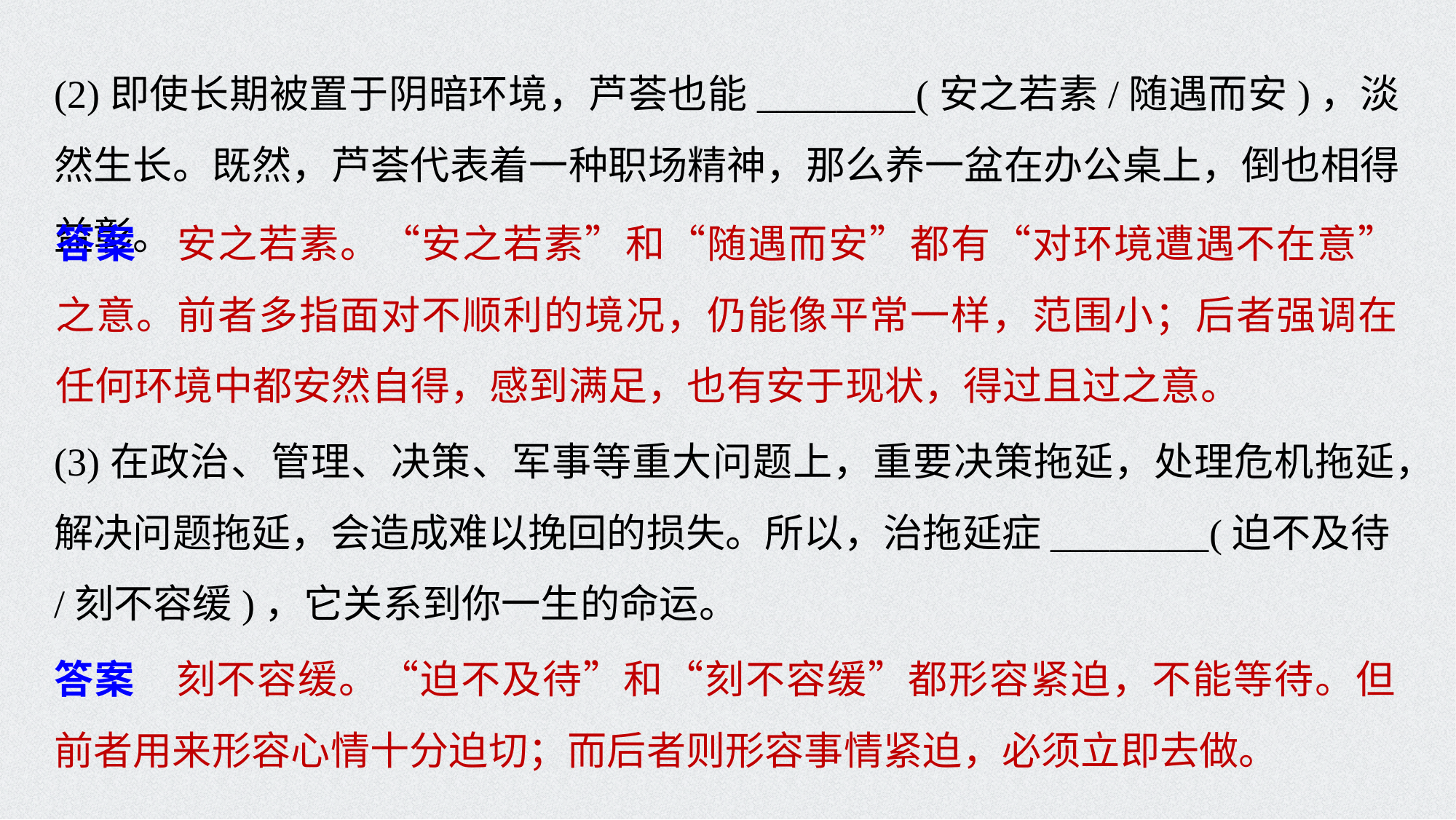

(2)即使长期被置于阴暗环境，芦荟也能________(安之若素/随遇而安)，淡然生长。既然，芦荟代表着一种职场精神，那么养一盆在办公桌上，倒也相得益彰。
答案　安之若素。“安之若素”和“随遇而安”都有“对环境遭遇不在意”之意。前者多指面对不顺利的境况，仍能像平常一样，范围小；后者强调在任何环境中都安然自得，感到满足，也有安于现状，得过且过之意。
(3)在政治、管理、决策、军事等重大问题上，重要决策拖延，处理危机拖延，解决问题拖延，会造成难以挽回的损失。所以，治拖延症________(迫不及待/刻不容缓)，它关系到你一生的命运。
答案　刻不容缓。“迫不及待”和“刻不容缓”都形容紧迫，不能等待。但前者用来形容心情十分迫切；而后者则形容事情紧迫，必须立即去做。